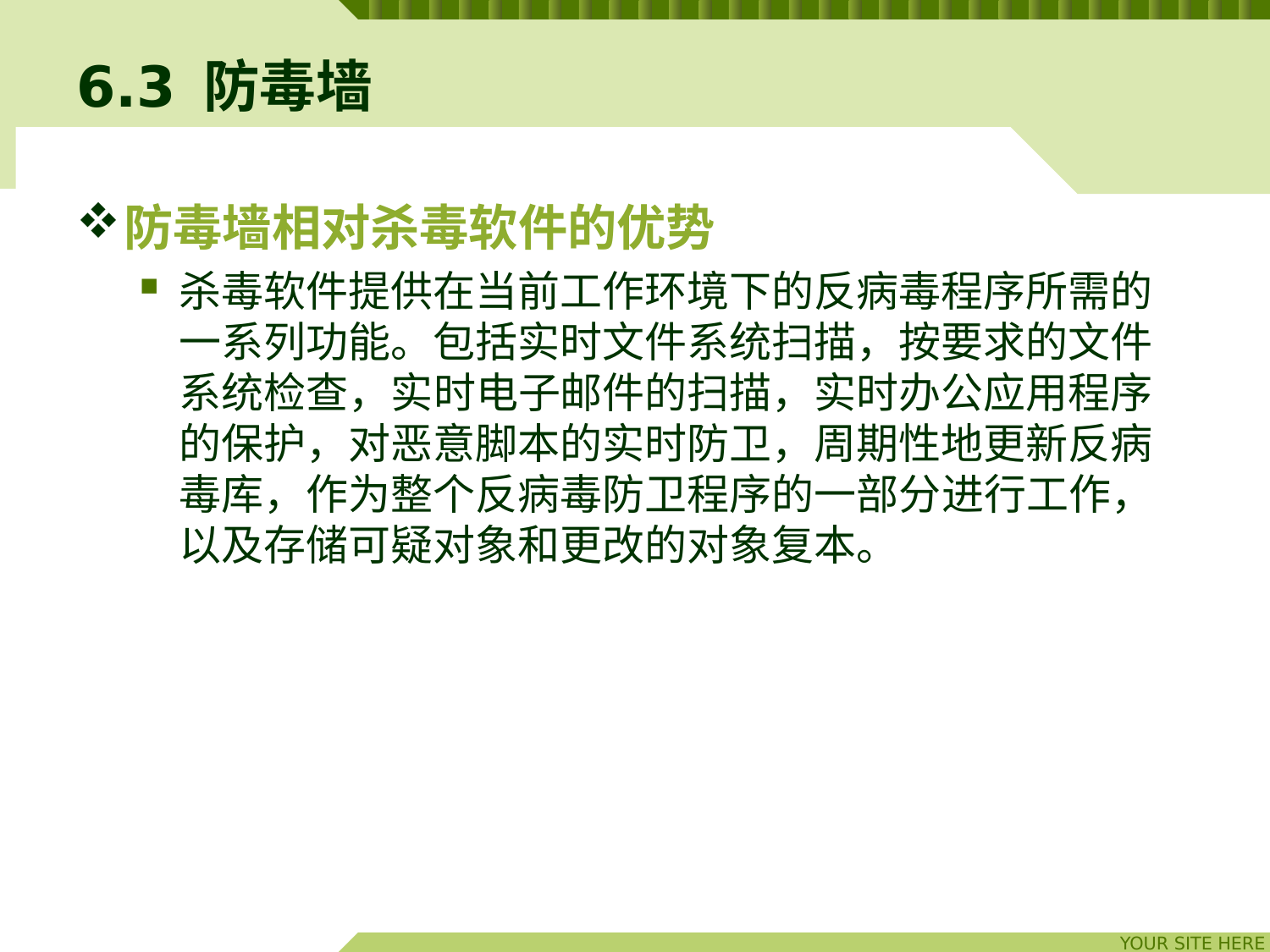

# 6.3	防毒墙
防毒墙相对杀毒软件的优势
杀毒软件提供在当前工作环境下的反病毒程序所需的一系列功能。包括实时文件系统扫描，按要求的文件系统检查，实时电子邮件的扫描，实时办公应用程序的保护，对恶意脚本的实时防卫，周期性地更新反病毒库，作为整个反病毒防卫程序的一部分进行工作，以及存储可疑对象和更改的对象复本。